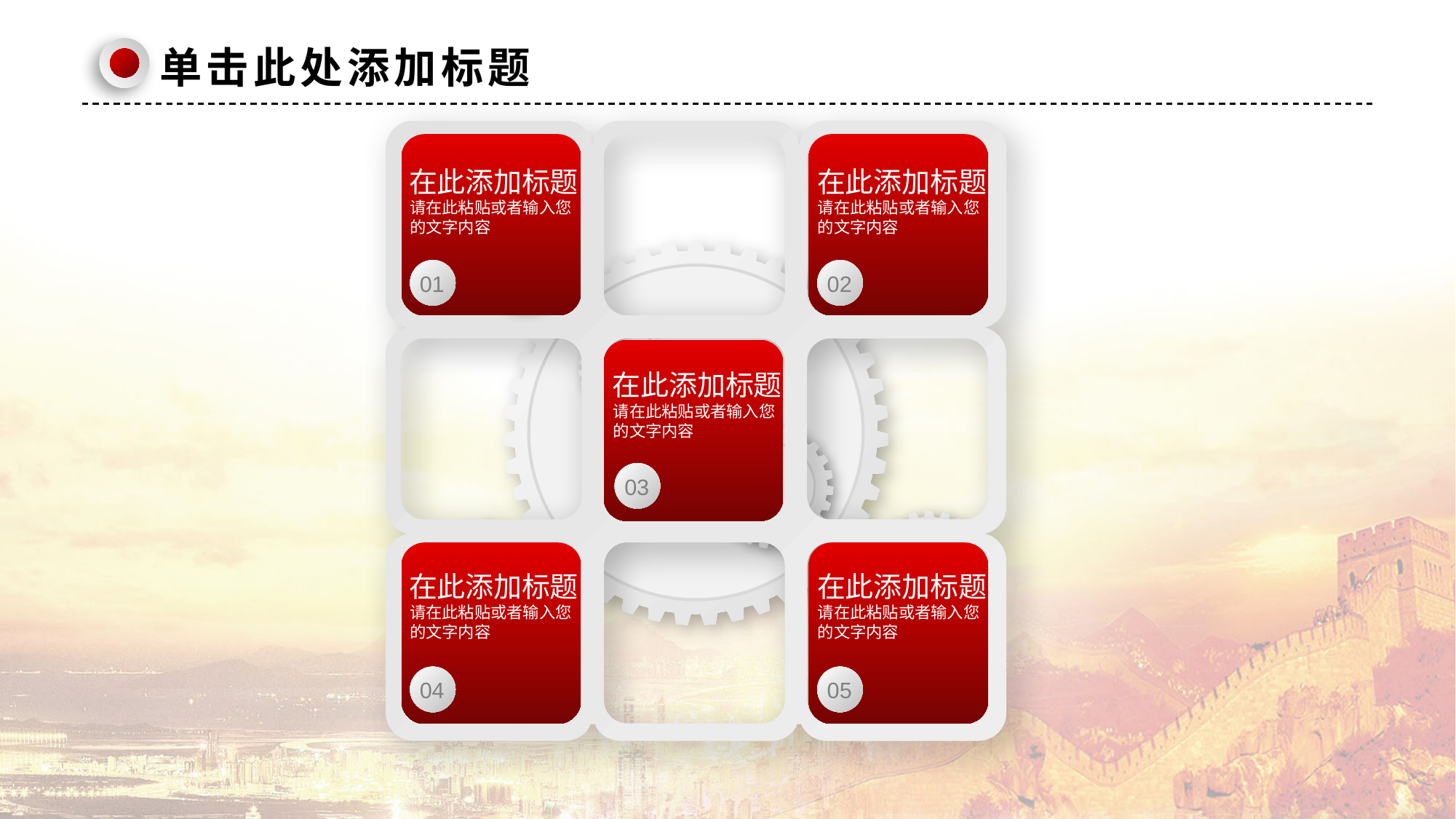

单击此处添加标题

在此添加标题
请在此粘贴或者输入您的文字内容

01

在此添加标题
请在此粘贴或者输入您的文字内容

02

在此添加标题
请在此粘贴或者输入您的文字内容

03

在此添加标题
请在此粘贴或者输入您的文字内容

04

在此添加标题
请在此粘贴或者输入您的文字内容

05